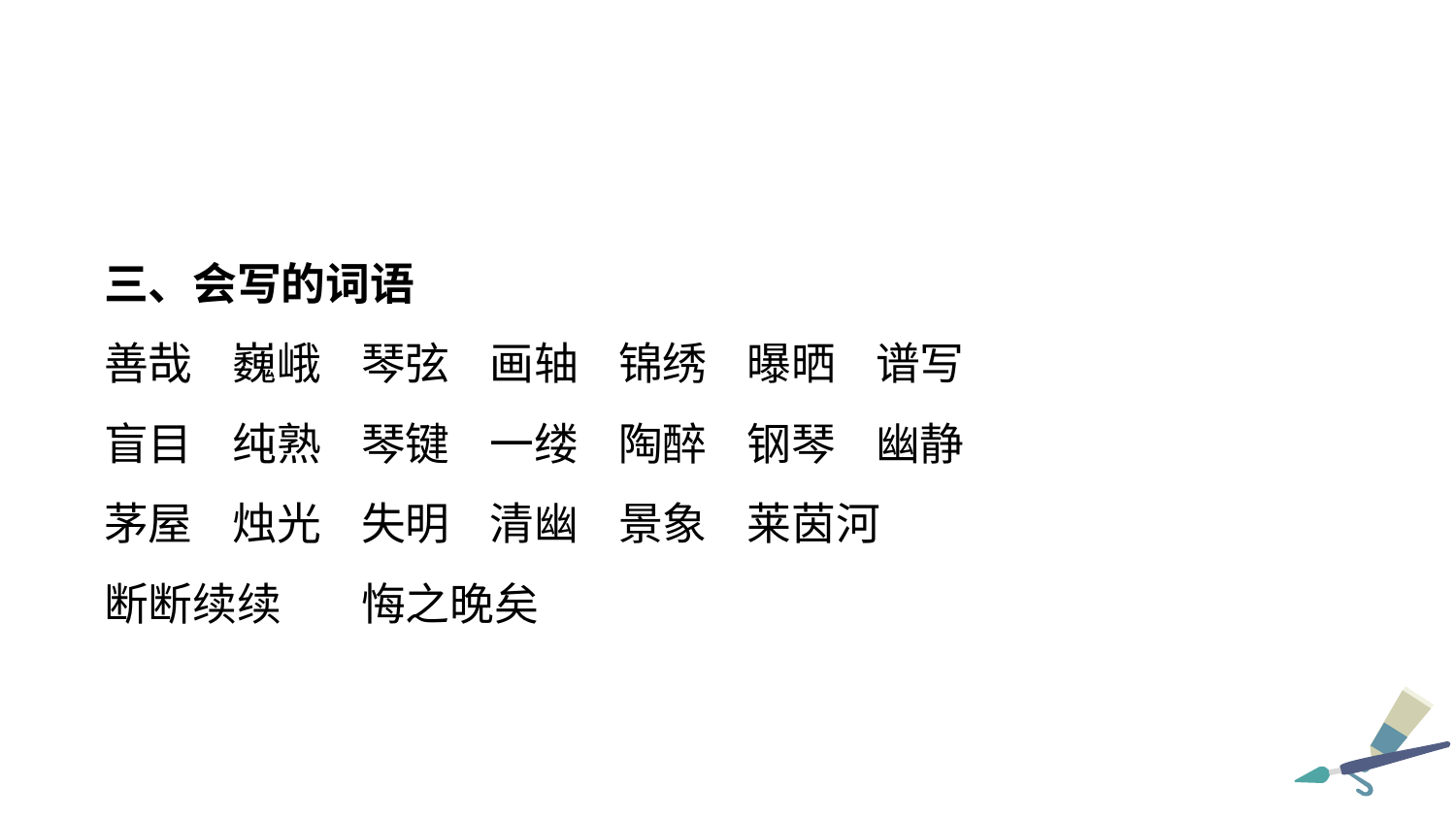

三、会写的词语
善哉    巍峨    琴弦    画轴    锦绣    曝晒    谱写
盲目    纯熟    琴键    一缕    陶醉    钢琴    幽静
茅屋    烛光    失明    清幽    景象    莱茵河
断断续续        悔之晚矣